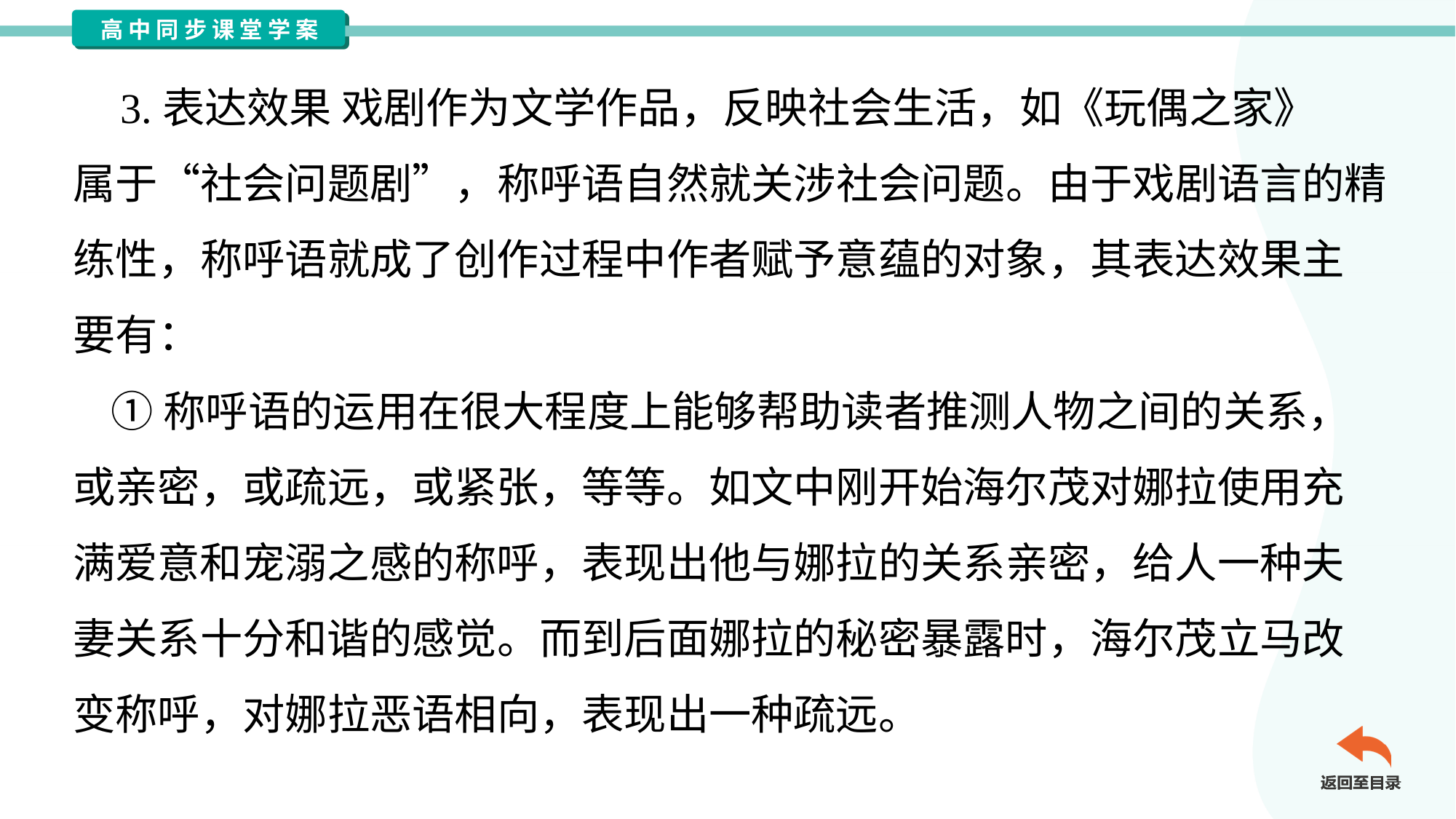

3.表达效果 戏剧作为文学作品，反映社会生活，如《玩偶之家》
属于“社会问题剧”，称呼语自然就关涉社会问题。由于戏剧语言的精
练性，称呼语就成了创作过程中作者赋予意蕴的对象，其表达效果主
要有：
    ①称呼语的运用在很大程度上能够帮助读者推测人物之间的关系，
或亲密，或疏远，或紧张，等等。如文中刚开始海尔茂对娜拉使用充
满爱意和宠溺之感的称呼，表现出他与娜拉的关系亲密，给人一种夫
妻关系十分和谐的感觉。而到后面娜拉的秘密暴露时，海尔茂立马改
变称呼，对娜拉恶语相向，表现出一种疏远。